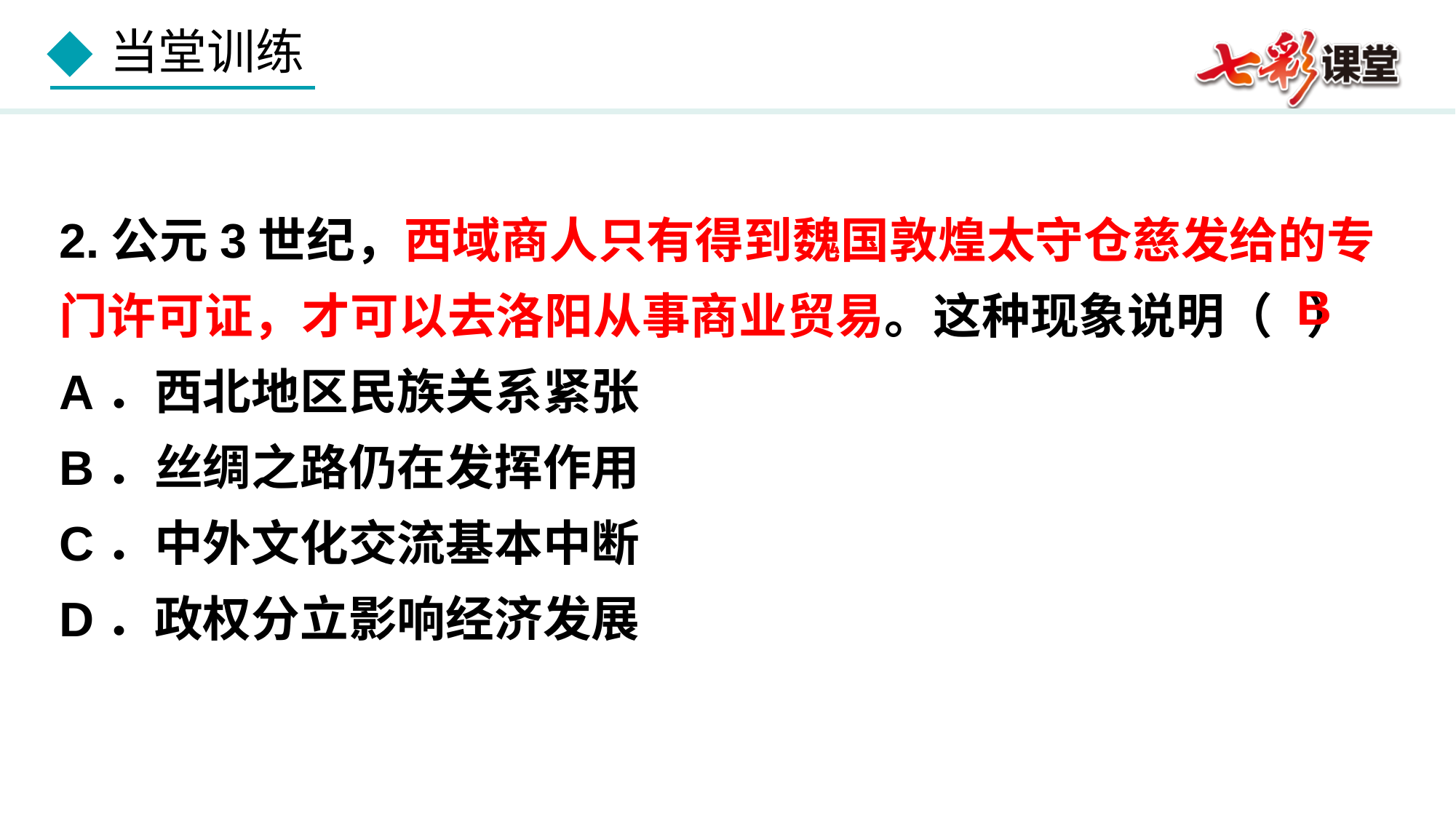

2.公元3世纪，西域商人只有得到魏国敦煌太守仓慈发给的专门许可证，才可以去洛阳从事商业贸易。这种现象说明（   ）
A．西北地区民族关系紧张
B．丝绸之路仍在发挥作用
C．中外文化交流基本中断
D．政权分立影响经济发展
B